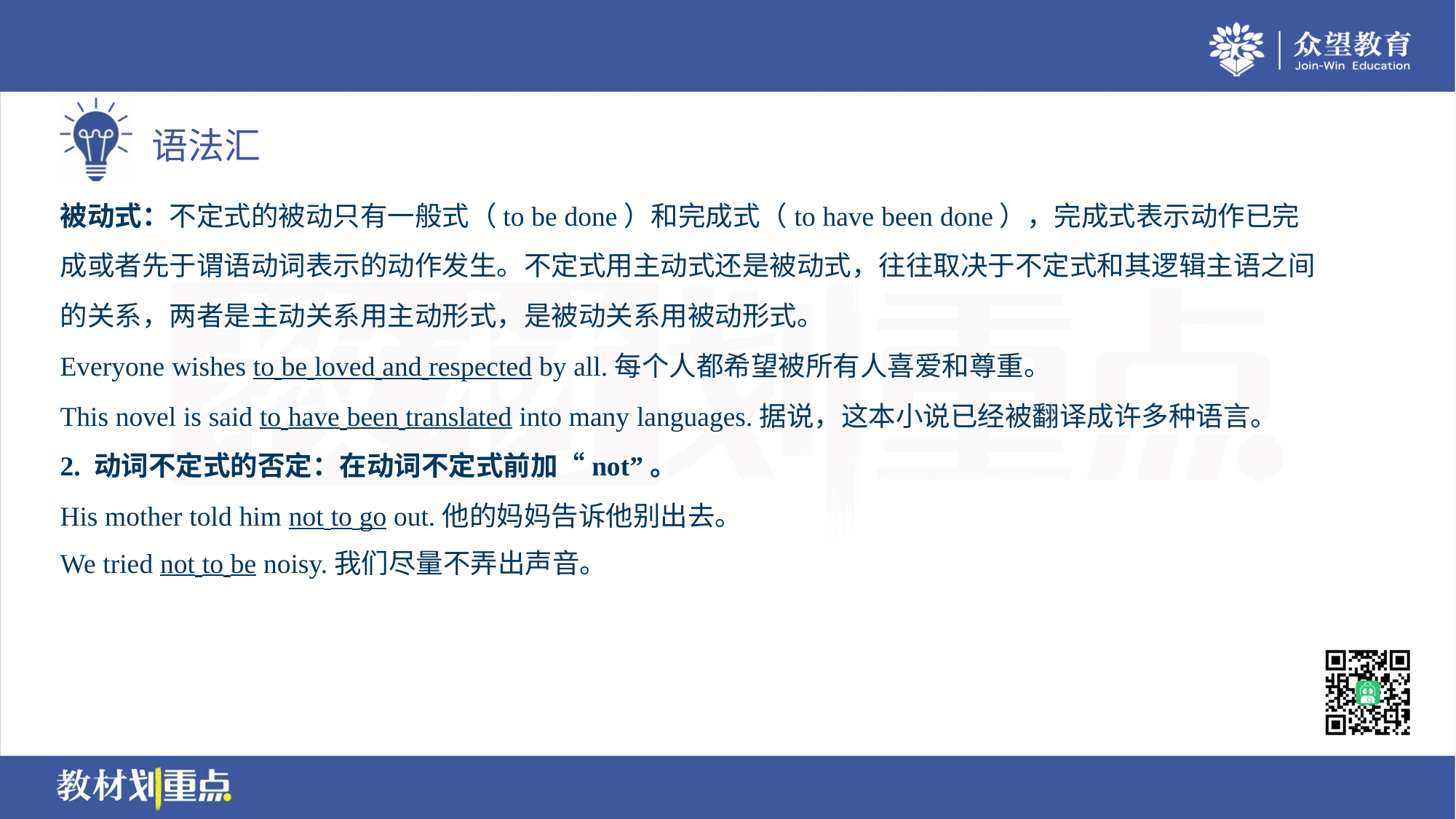

被动式：不定式的被动只有一般式（to be done）和完成式（to have been done），完成式表示动作已完
成或者先于谓语动词表示的动作发生。不定式用主动式还是被动式，往往取决于不定式和其逻辑主语之间
的关系，两者是主动关系用主动形式，是被动关系用被动形式。
Everyone wishes to be loved and respected by all.每个人都希望被所有人喜爱和尊重。
This novel is said to have been translated into many languages.据说，这本小说已经被翻译成许多种语言。
2. 动词不定式的否定：在动词不定式前加“not”。
His mother told him not to go out.他的妈妈告诉他别出去。
We tried not to be noisy.我们尽量不弄出声音。